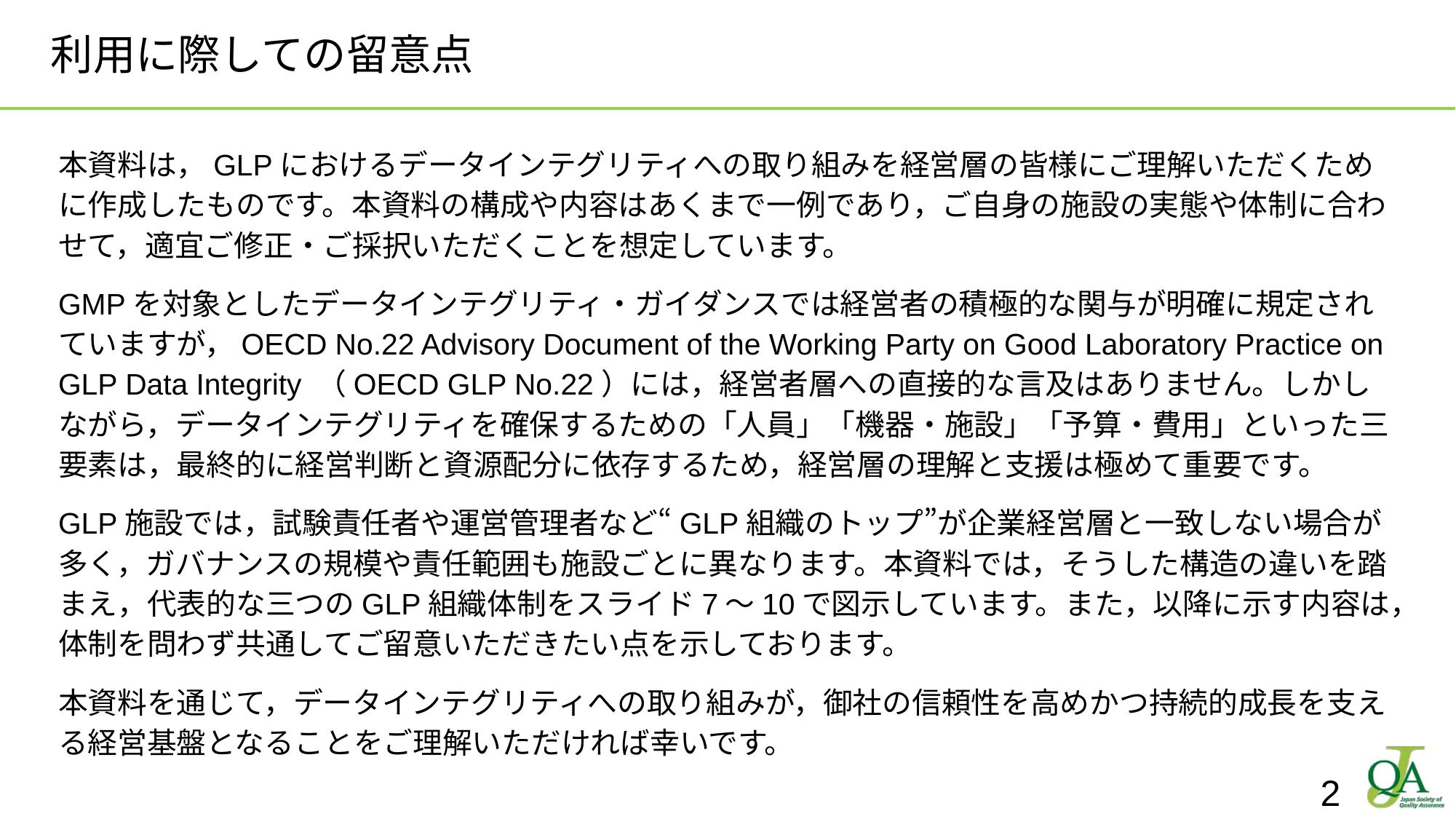

# 利用に際しての留意点
本資料は，GLPにおけるデータインテグリティへの取り組みを経営層の皆様にご理解いただくために作成したものです。本資料の構成や内容はあくまで一例であり，ご自身の施設の実態や体制に合わせて，適宜ご修正・ご採択いただくことを想定しています。

GMPを対象としたデータインテグリティ・ガイダンスでは経営者の積極的な関与が明確に規定されていますが，OECD No.22 Advisory Document of the Working Party on Good Laboratory Practice on GLP Data Integrity （OECD GLP No.22）には，経営者層への直接的な言及はありません。しかしながら，データインテグリティを確保するための「人員」「機器・施設」「予算・費用」といった三要素は，最終的に経営判断と資源配分に依存するため，経営層の理解と支援は極めて重要です。

GLP施設では，試験責任者や運営管理者など“GLP組織のトップ”が企業経営層と一致しない場合が多く，ガバナンスの規模や責任範囲も施設ごとに異なります。本資料では，そうした構造の違いを踏まえ，代表的な三つのGLP組織体制をスライド7〜10で図示しています。また，以降に示す内容は，体制を問わず共通してご留意いただきたい点を示しております。

本資料を通じて，データインテグリティへの取り組みが，御社の信頼性を高めかつ持続的成長を支える経営基盤となることをご理解いただければ幸いです。